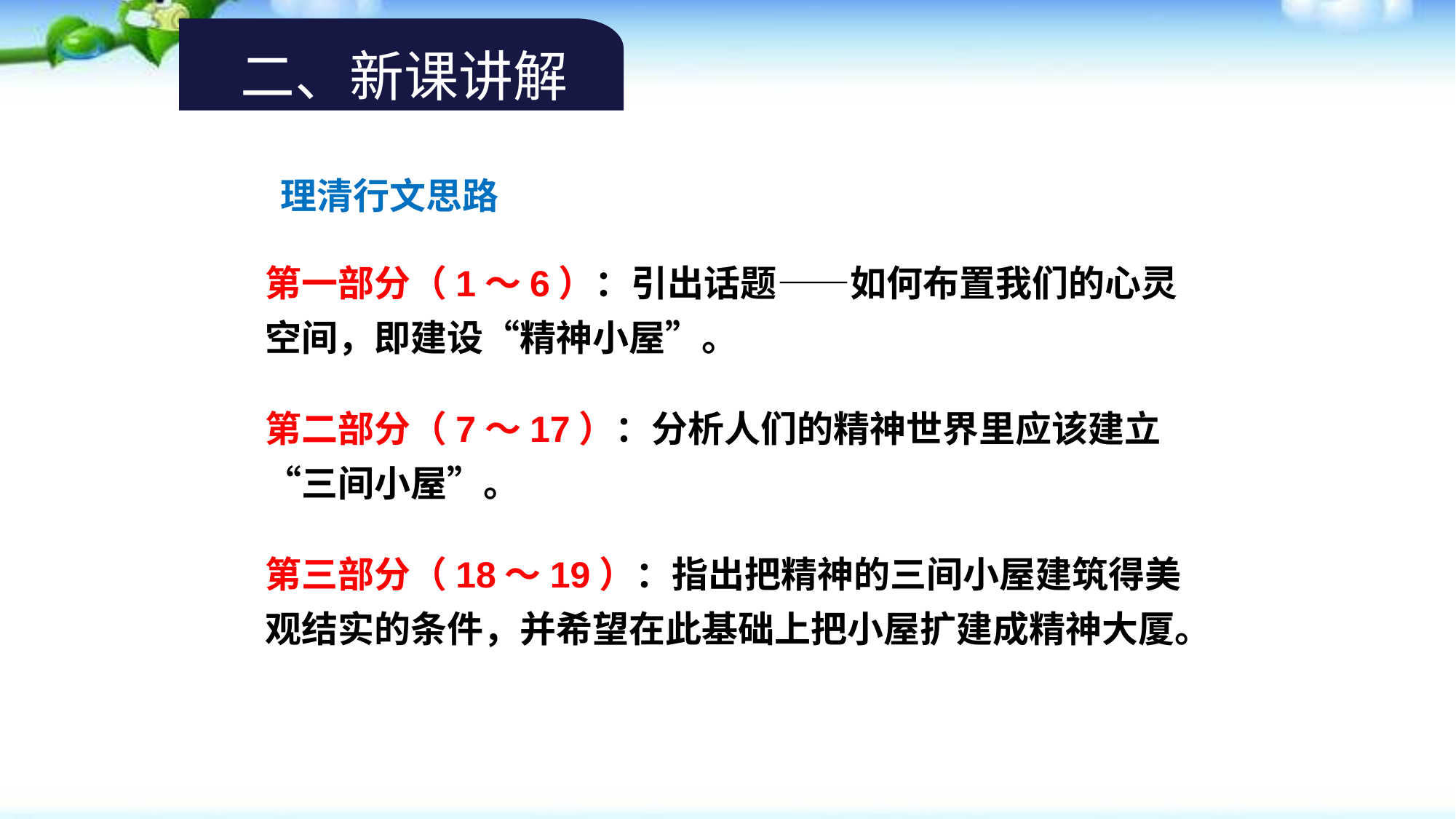

二、新课讲解

理清行文思路
第一部分（1～6）：引出话题——如何布置我们的心灵空间，即建设“精神小屋”。
第二部分（7～17）：分析人们的精神世界里应该建立“三间小屋”。
第三部分（18～19）：指出把精神的三间小屋建筑得美观结实的条件，并希望在此基础上把小屋扩建成精神大厦。